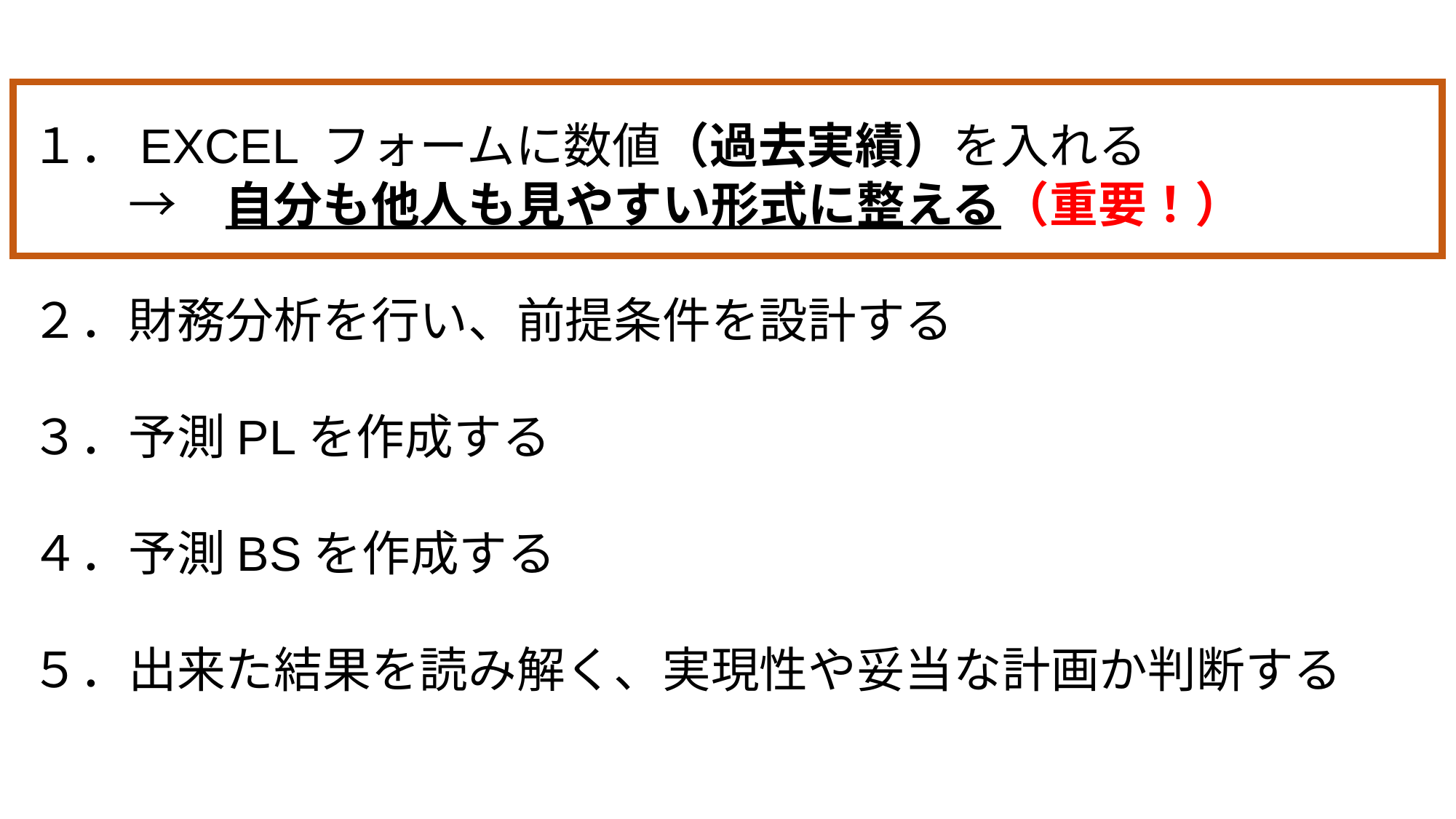

１．EXCEL フォームに数値（過去実績）を入れる
　　→　自分も他人も見やすい形式に整える（重要！）

２．財務分析を行い、前提条件を設計する

３．予測PLを作成する

４．予測BSを作成する

５．出来た結果を読み解く、実現性や妥当な計画か判断する